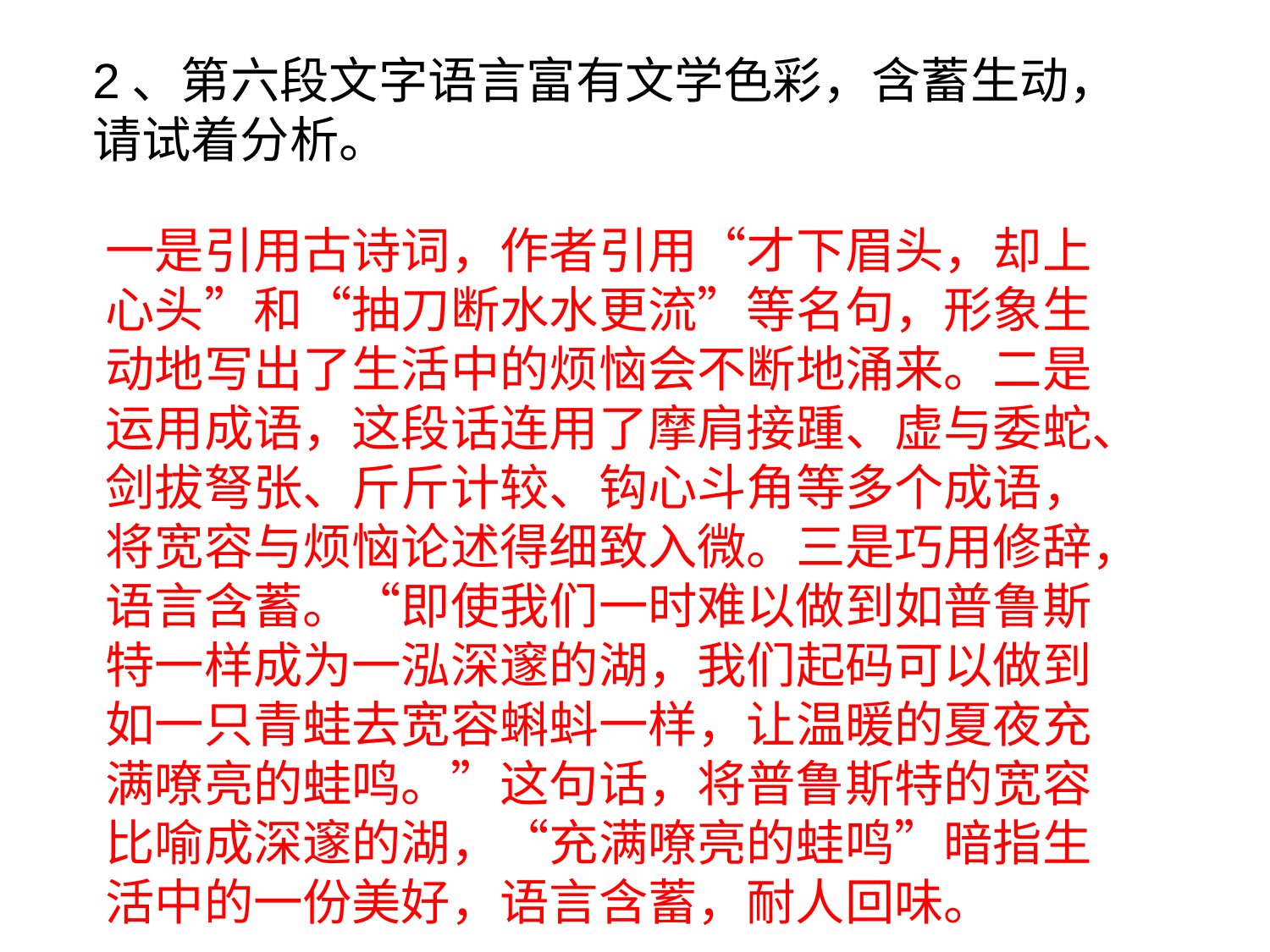

2、第六段文字语言富有文学色彩，含蓄生动，请试着分析。

一是引用古诗词，作者引用“才下眉头，却上心头”和“抽刀断水水更流”等名句，形象生动地写出了生活中的烦恼会不断地涌来。二是运用成语，这段话连用了摩肩接踵、虚与委蛇、剑拔弩张、斤斤计较、钩心斗角等多个成语，将宽容与烦恼论述得细致入微。三是巧用修辞，语言含蓄。“即使我们一时难以做到如普鲁斯特一样成为一泓深邃的湖，我们起码可以做到如一只青蛙去宽容蝌蚪一样，让温暖的夏夜充满嘹亮的蛙鸣。”这句话，将普鲁斯特的宽容比喻成深邃的湖，“充满嘹亮的蛙鸣”暗指生活中的一份美好，语言含蓄，耐人回味。